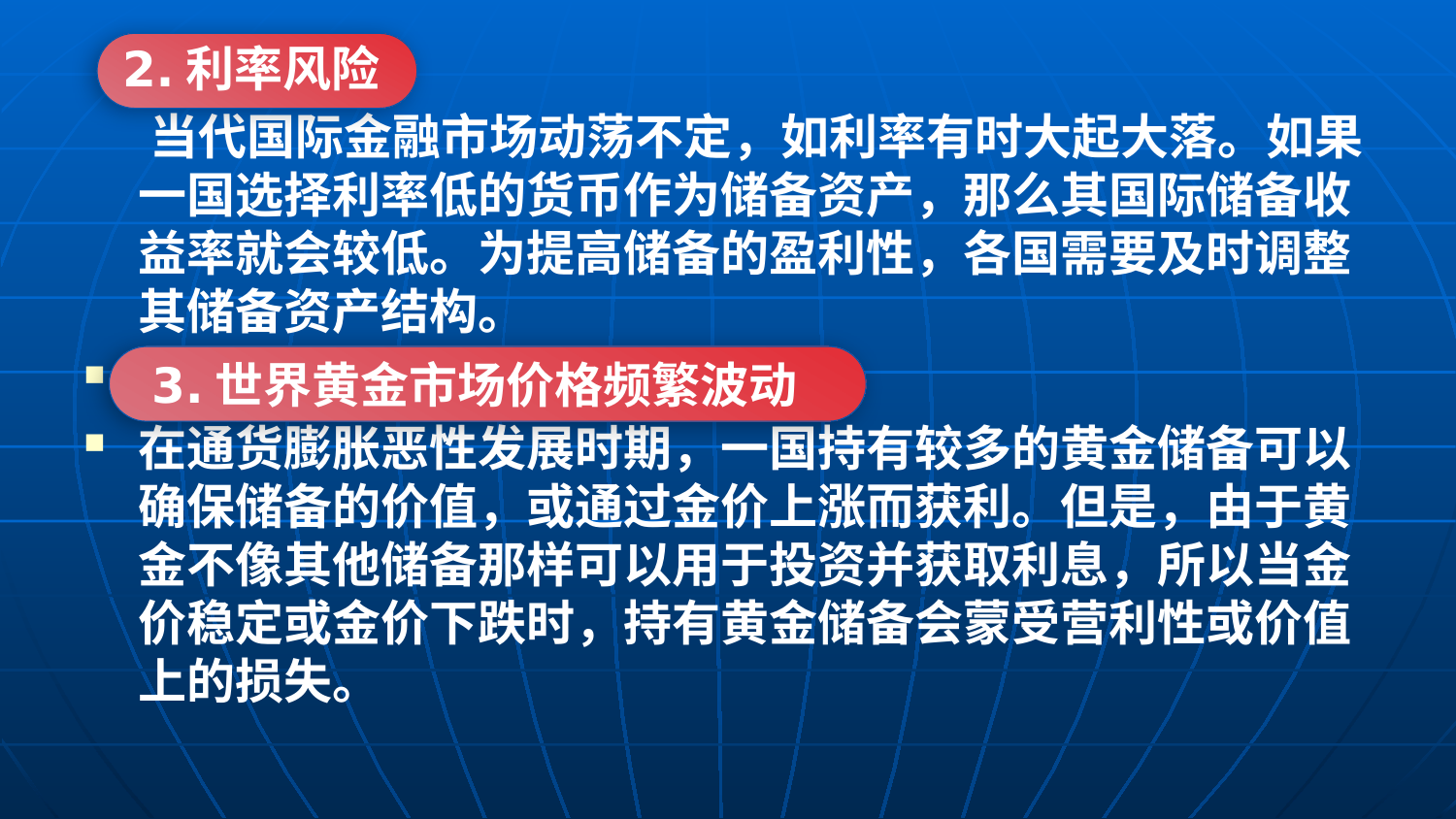

当代国际金融市场动荡不定，如利率有时大起大落。如果一国选择利率低的货币作为储备资产，那么其国际储备收益率就会较低。为提高储备的盈利性，各国需要及时调整其储备资产结构。

在通货膨胀恶性发展时期，一国持有较多的黄金储备可以确保储备的价值，或通过金价上涨而获利。但是，由于黄金不像其他储备那样可以用于投资并获取利息，所以当金价稳定或金价下跌时，持有黄金储备会蒙受营利性或价值上的损失。

2.利率风险
 3.世界黄金市场价格频繁波动